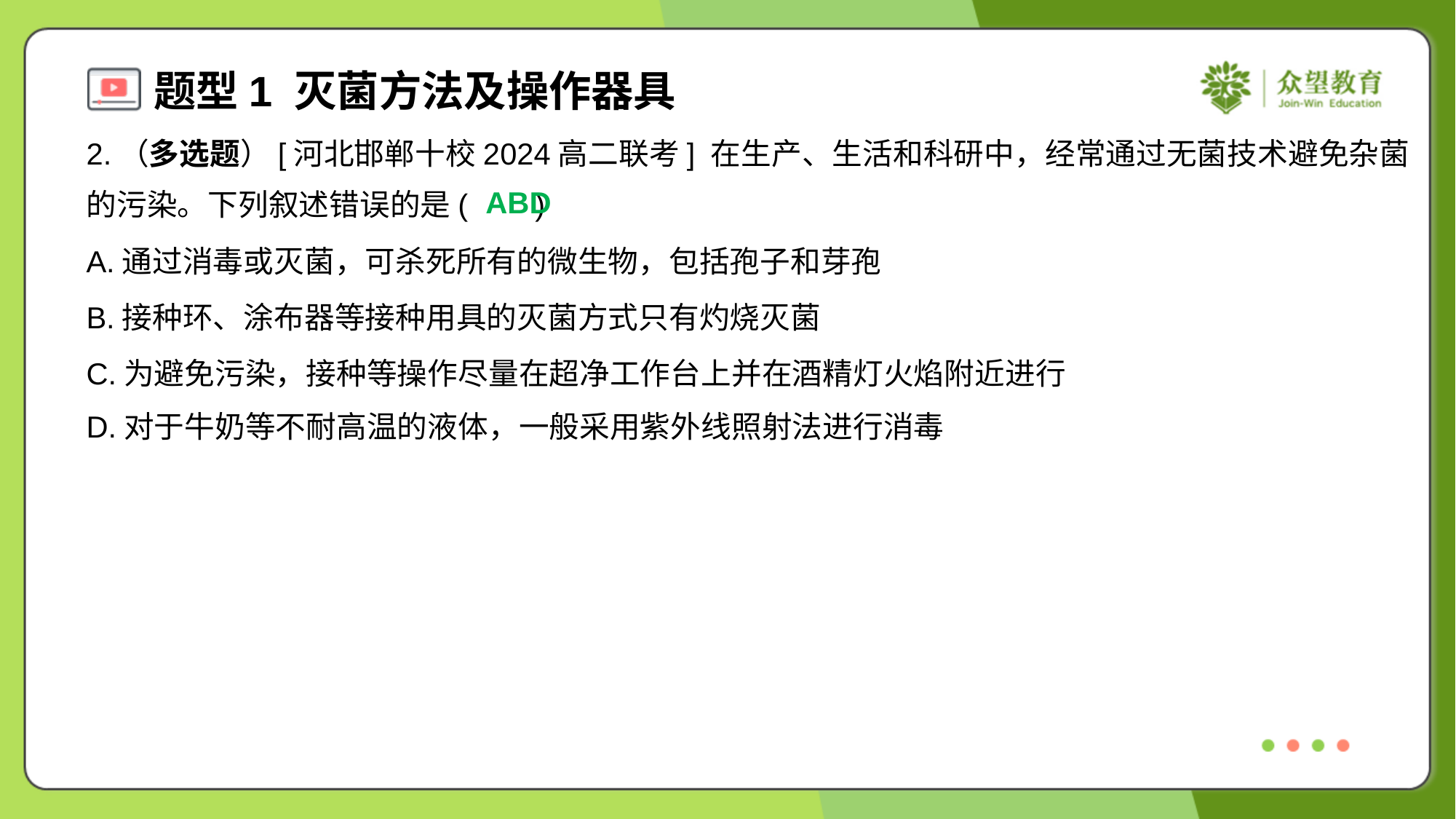

2.（多选题）[河北邯郸十校2024高二联考] 在生产、生活和科研中，经常通过无菌技术避免杂菌
的污染。下列叙述错误的是(        )
ABD
A.通过消毒或灭菌，可杀死所有的微生物，包括孢子和芽孢
B.接种环、涂布器等接种用具的灭菌方式只有灼烧灭菌
C.为避免污染，接种等操作尽量在超净工作台上并在酒精灯火焰附近进行
D.对于牛奶等不耐高温的液体，一般采用紫外线照射法进行消毒